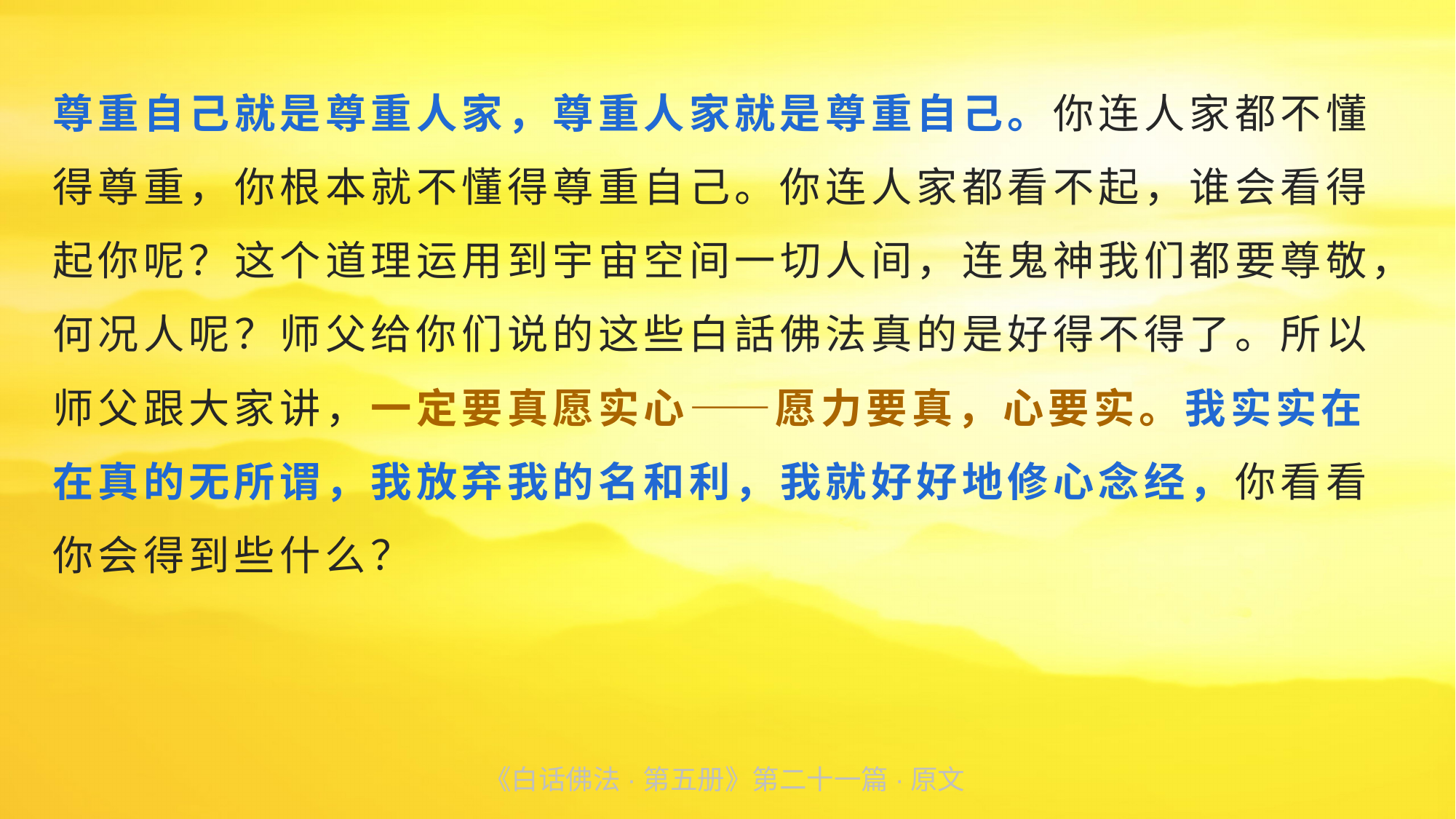

尊重自己就是尊重人家，尊重人家就是尊重自己。你连人家都不懂得尊重，你根本就不懂得尊重自己。你连人家都看不起，谁会看得起你呢？这个道理运用到宇宙空间一切人间，连鬼神我们都要尊敬，何况人呢？师父给你们说的这些白話佛法真的是好得不得了。所以师父跟大家讲，一定要真愿实心——愿力要真，心要实。我实实在在真的无所谓，我放弃我的名和利，我就好好地修心念经，你看看你会得到些什么？

《白话佛法·第五册》第二十一篇·原文